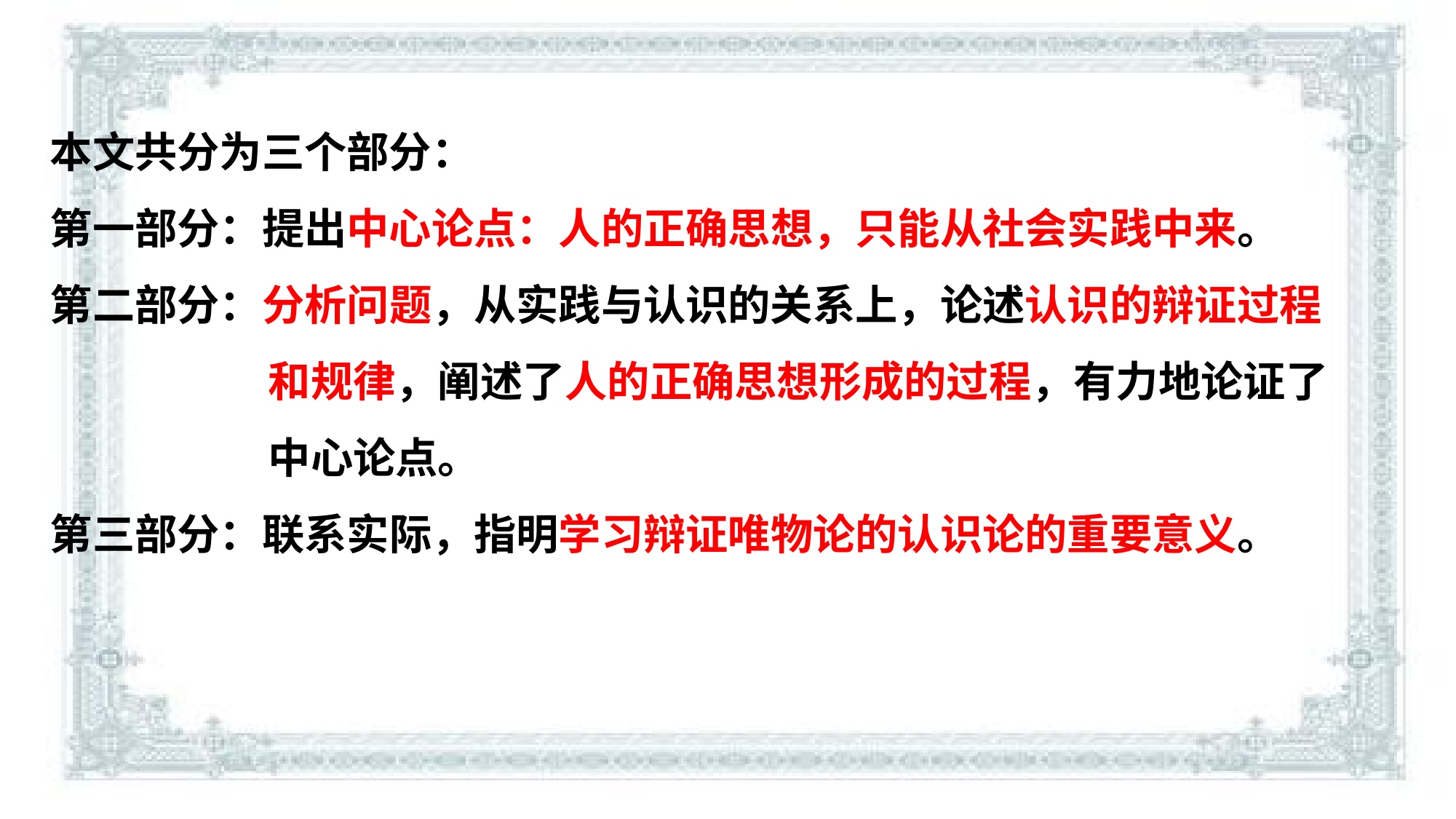

本文共分为三个部分：
第一部分：提出中心论点：人的正确思想，只能从社会实践中来。
第二部分：分析问题，从实践与认识的关系上，论述认识的辩证过程		和规律，阐述了人的正确思想形成的过程，有力地论证了		中心论点。
第三部分：联系实际，指明学习辩证唯物论的认识论的重要意义。